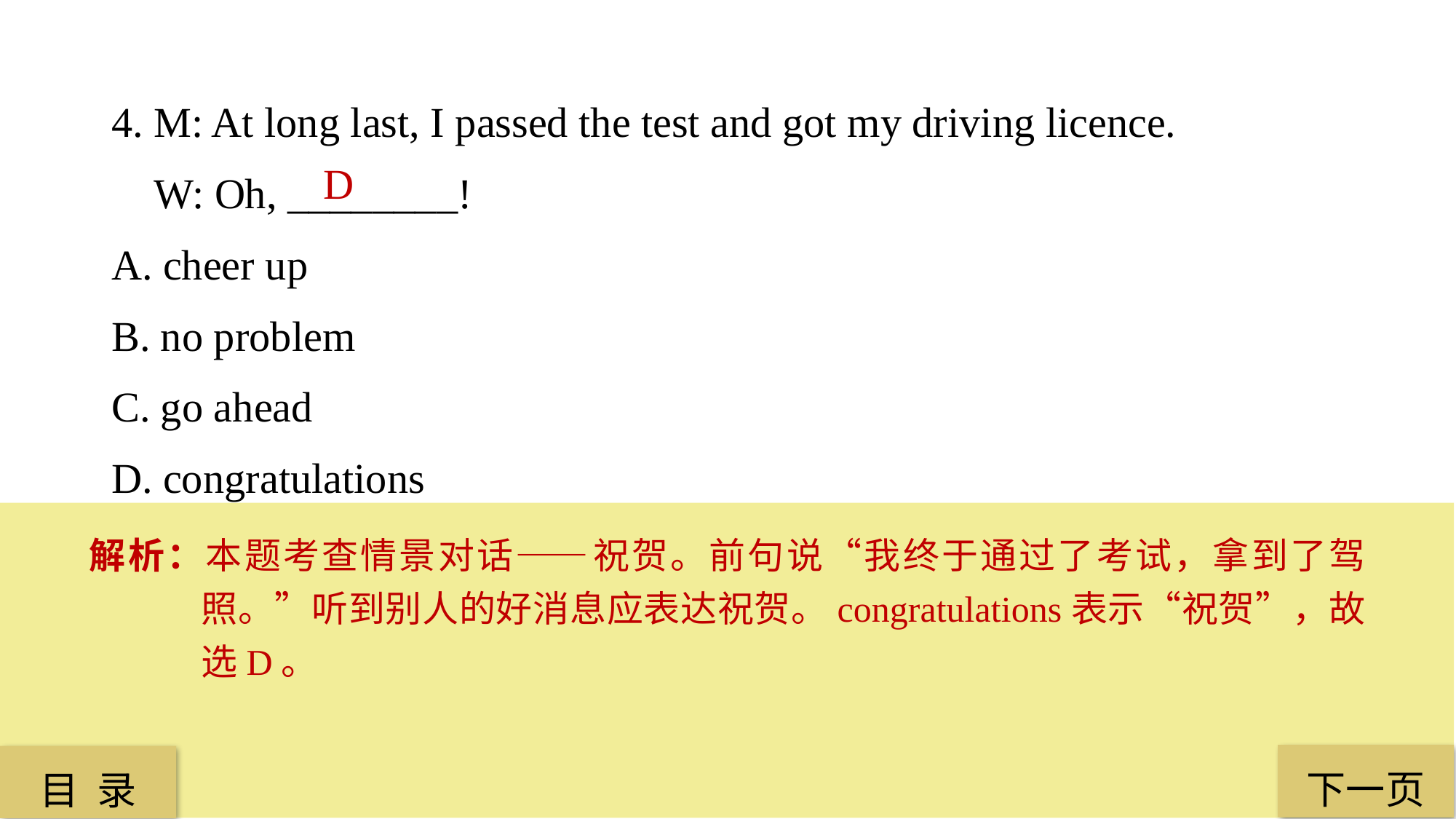

4. M: At long last, I passed the test and got my driving licence.
    W: Oh, ________!
A. cheer up
B. no problem
C. go ahead
D. congratulations
D
解析：本题考查情景对话——祝贺。前句说“我终于通过了考试，拿到了驾照。”听到别人的好消息应表达祝贺。congratulations表示“祝贺”，故选D。